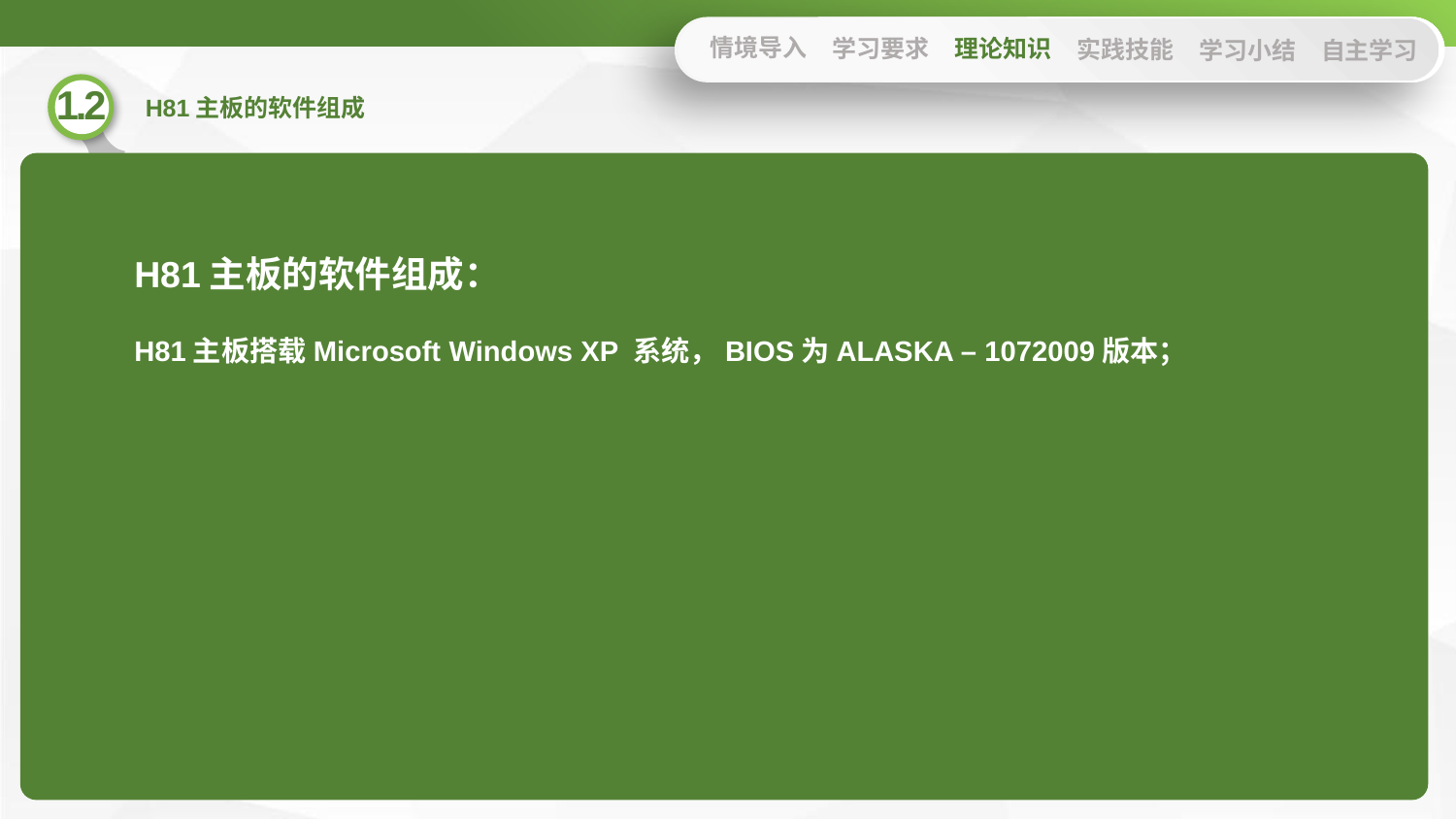

情境导入
学习要求
理论知识
实践技能
学习小结
自主学习
H81主板的软件组成：
H81主板搭载Microsoft Windows XP 系统，BIOS为ALASKA – 1072009版本；